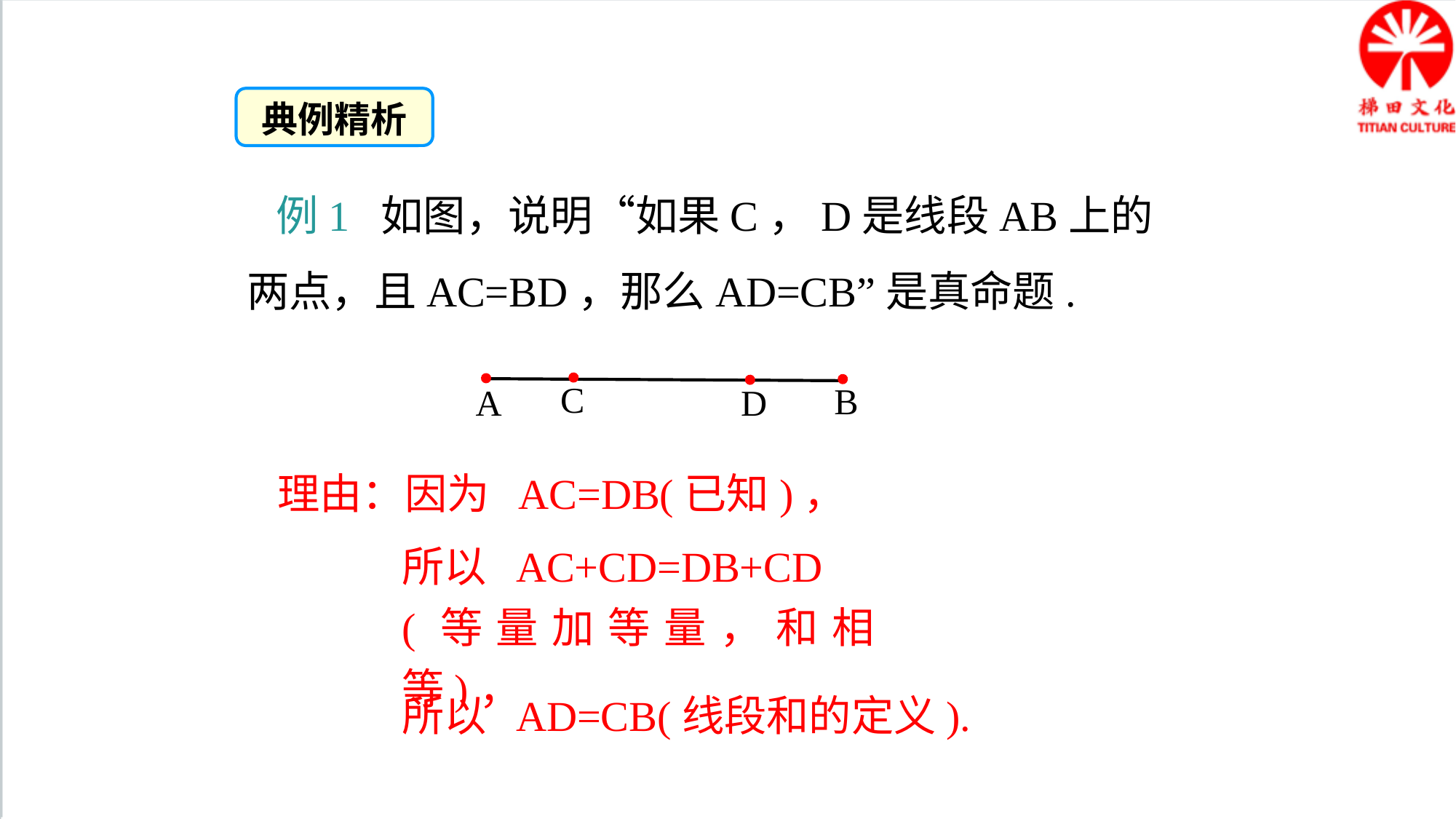

典例精析
  例1  如图，说明“如果C，D是线段AB上的两点，且AC=BD，那么AD=CB”是真命题.
C
B

D
A
理由：因为  AC=DB(已知)，
所以  AC+CD=DB+CD
(等量加等量，和相等)，
所以  AD=CB(线段和的定义).